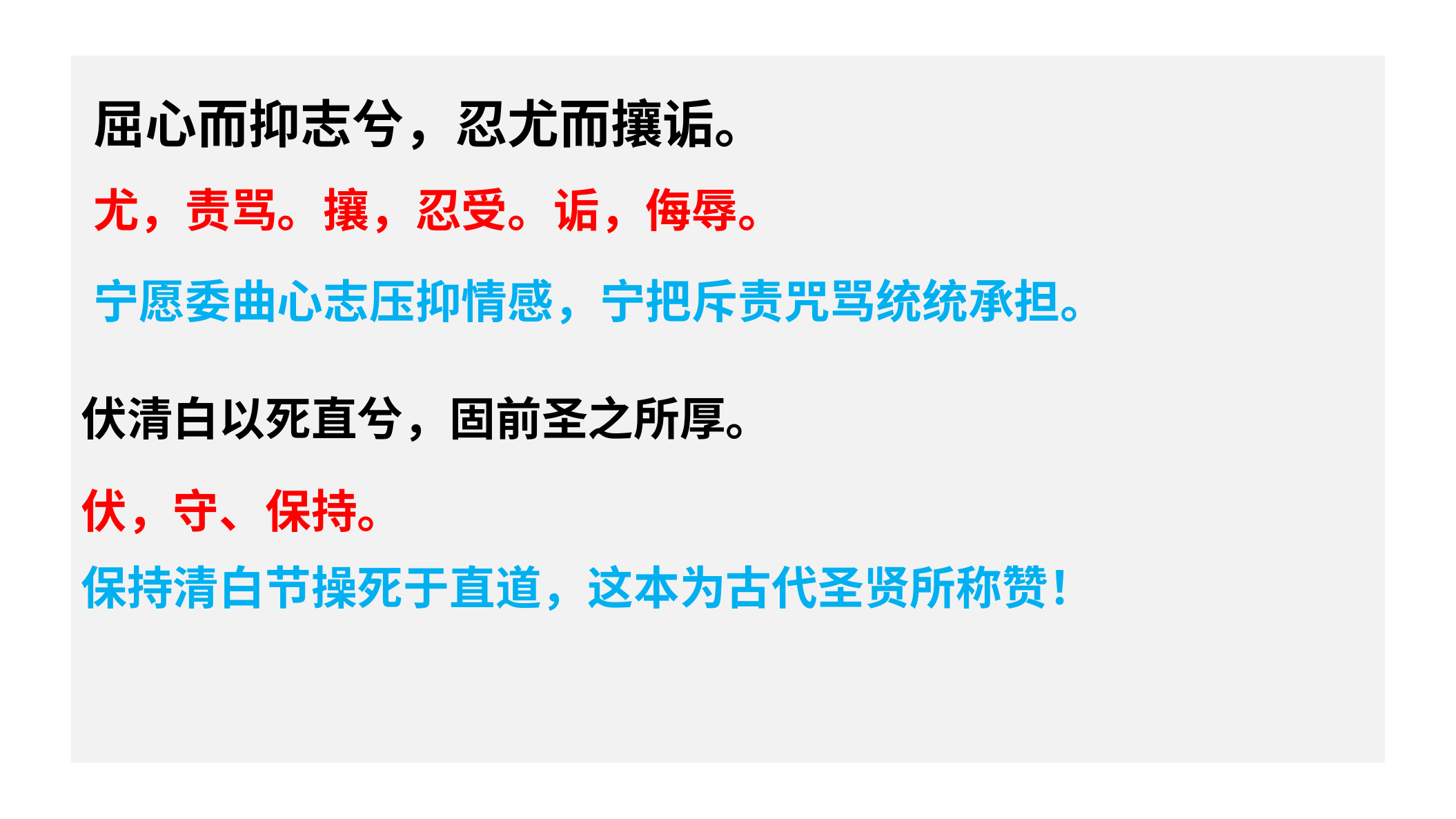

屈心而抑志兮，忍尤而攘诟。
尤，责骂。攘，忍受。诟，侮辱。
宁愿委曲心志压抑情感，宁把斥责咒骂统统承担。
伏清白以死直兮，固前圣之所厚。
伏，守、保持。
保持清白节操死于直道，这本为古代圣贤所称赞！